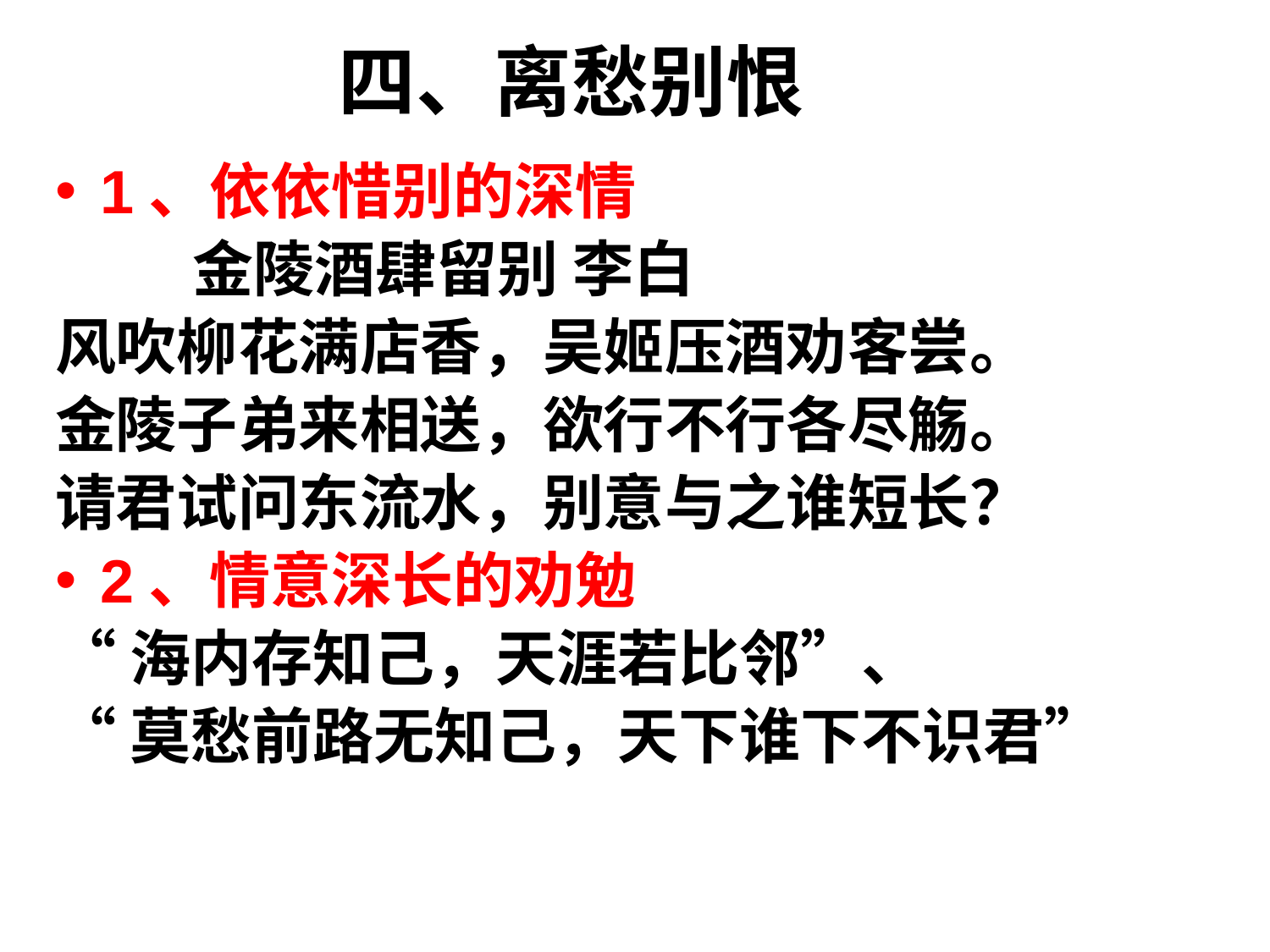

# 四、离愁别恨
1、依依惜别的深情
         金陵酒肆留别 李白
风吹柳花满店香，吴姬压酒劝客尝。
金陵子弟来相送，欲行不行各尽觞。
请君试问东流水，别意与之谁短长？
2、情意深长的劝勉
“海内存知己，天涯若比邻”、
“莫愁前路无知己，天下谁下不识君”